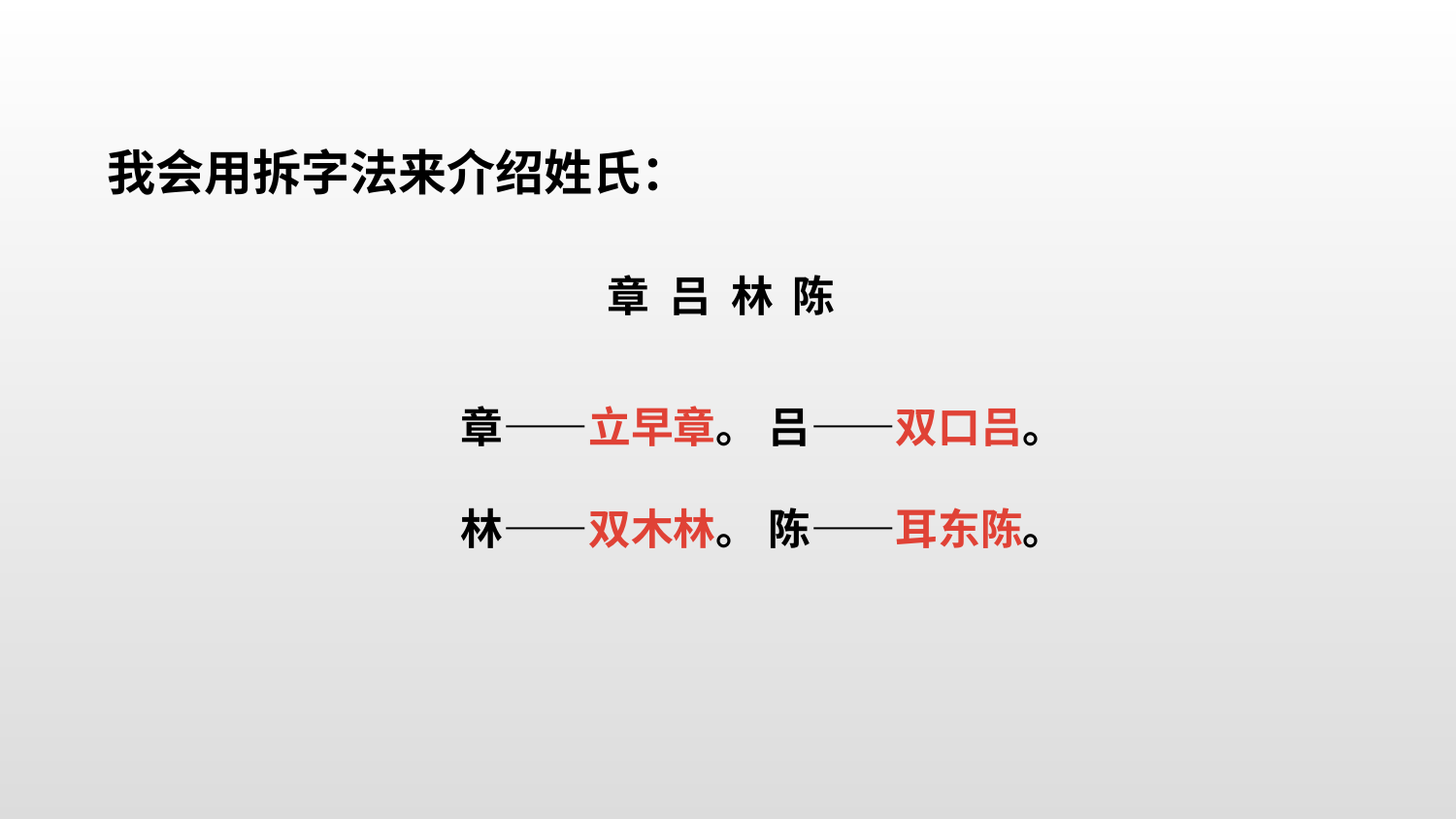

我会用拆字法来介绍姓氏：
章  吕  林  陈
章——立早章。 吕——双口吕。

林——双木林。 陈——耳东陈。